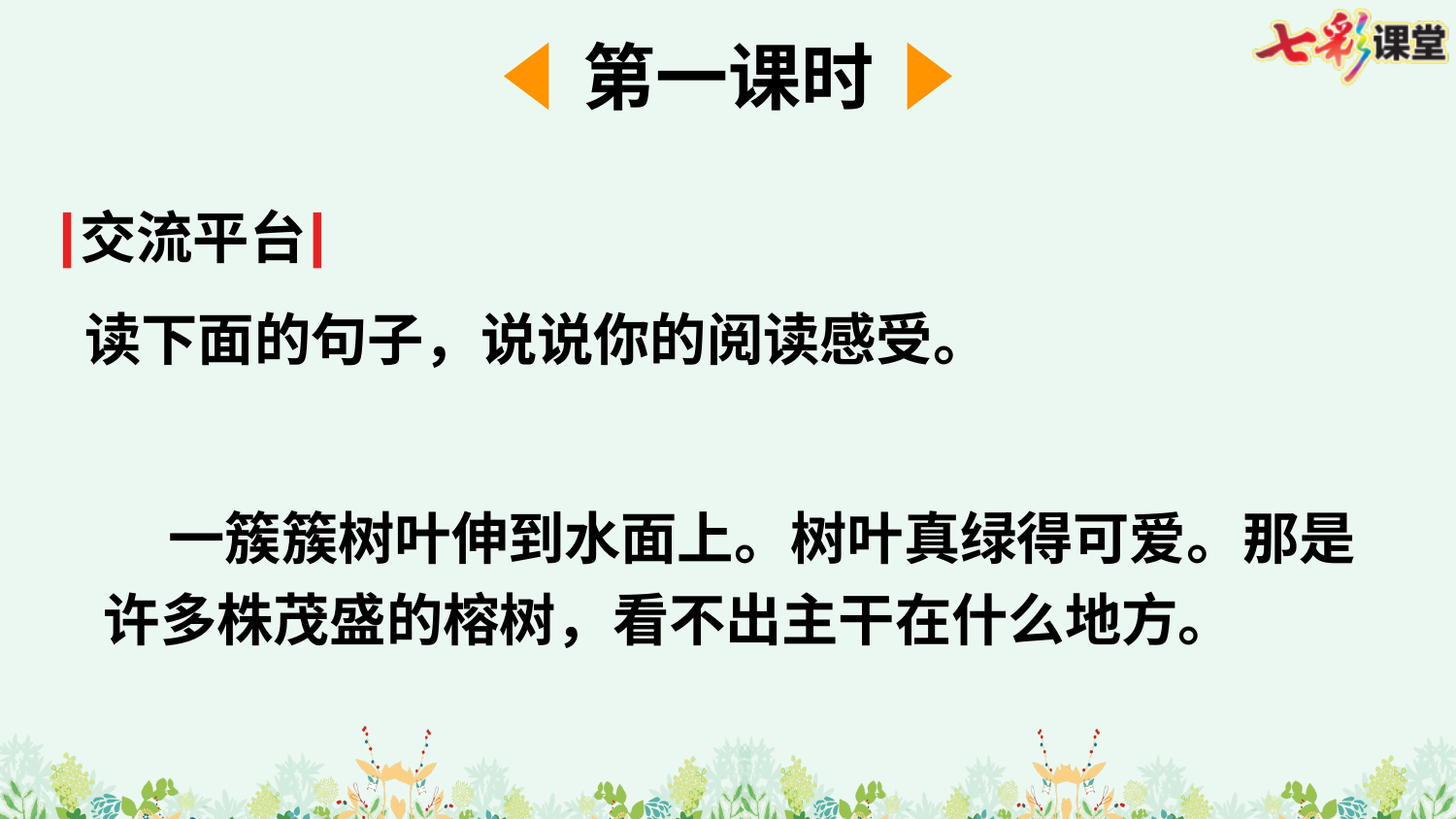

第一课时

交流平台

读下面的句子，说说你的阅读感受。
    一簇簇树叶伸到水面上。树叶真绿得可爱。那是许多株茂盛的榕树，看不出主干在什么地方。